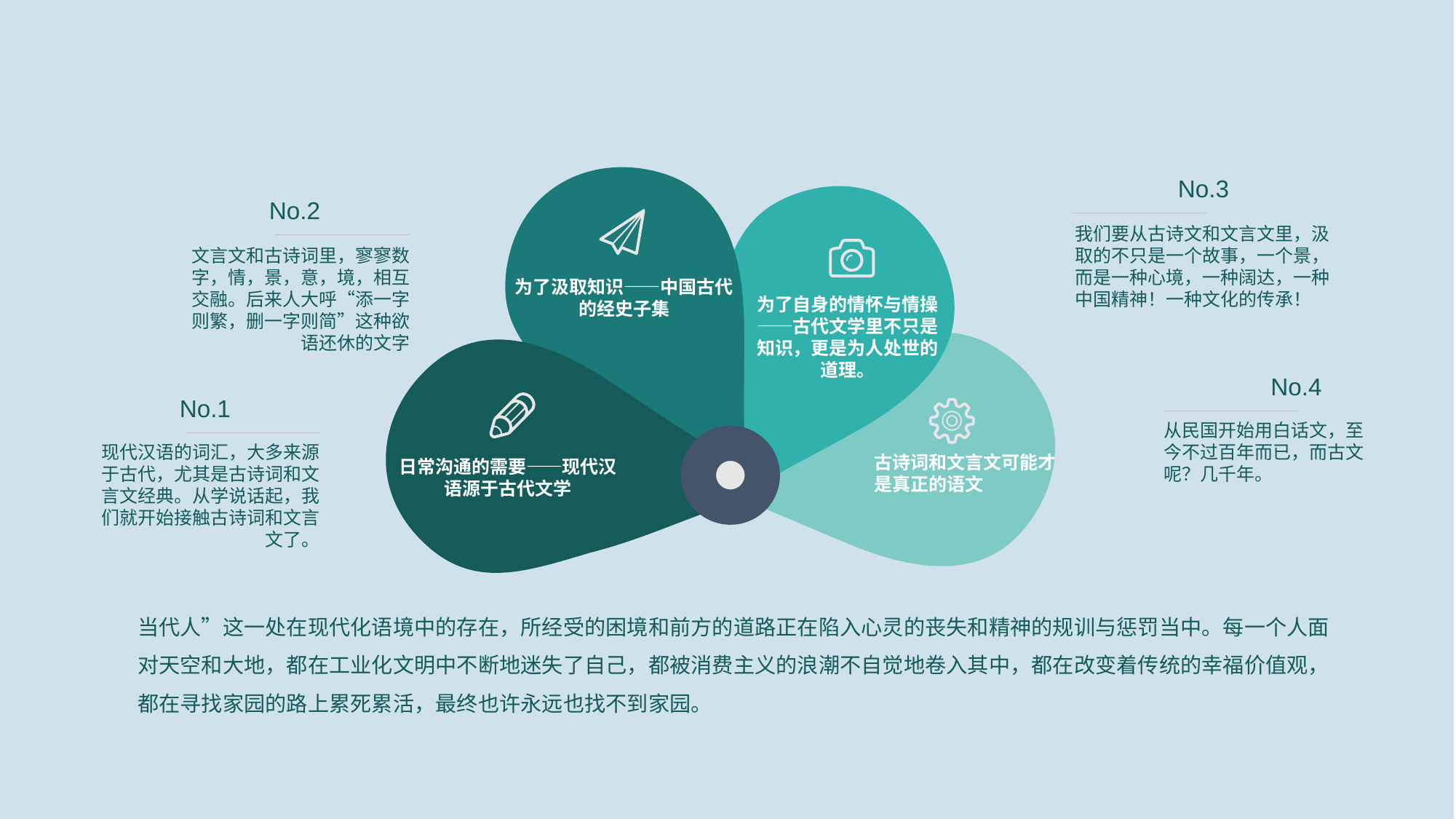

No.3
我们要从古诗文和文言文里，汲取的不只是一个故事，一个景，而是一种心境，一种阔达，一种中国精神！一种文化的传承！

No.2
文言文和古诗词里，寥寥数字，情，景，意，境，相互交融。后来人大呼“添一字则繁，删一字则简”这种欲语还休的文字

为了汲取知识——中国古代的经史子集
为了自身的情怀与情操——古代文学里不只是知识，更是为人处世的道理。

古诗词和文言文可能才是真正的语文
日常沟通的需要——现代汉语源于古代文学

No.4
从民国开始用白话文，至今不过百年而已，而古文呢？几千年。

No.1
现代汉语的词汇，大多来源于古代，尤其是古诗词和文言文经典。从学说话起，我们就开始接触古诗词和文言文了。
当代人”这一处在现代化语境中的存在，所经受的困境和前方的道路正在陷入心灵的丧失和精神的规训与惩罚当中。每一个人面对天空和大地，都在工业化文明中不断地迷失了自己，都被消费主义的浪潮不自觉地卷入其中，都在改变着传统的幸福价值观，都在寻找家园的路上累死累活，最终也许永远也找不到家园。